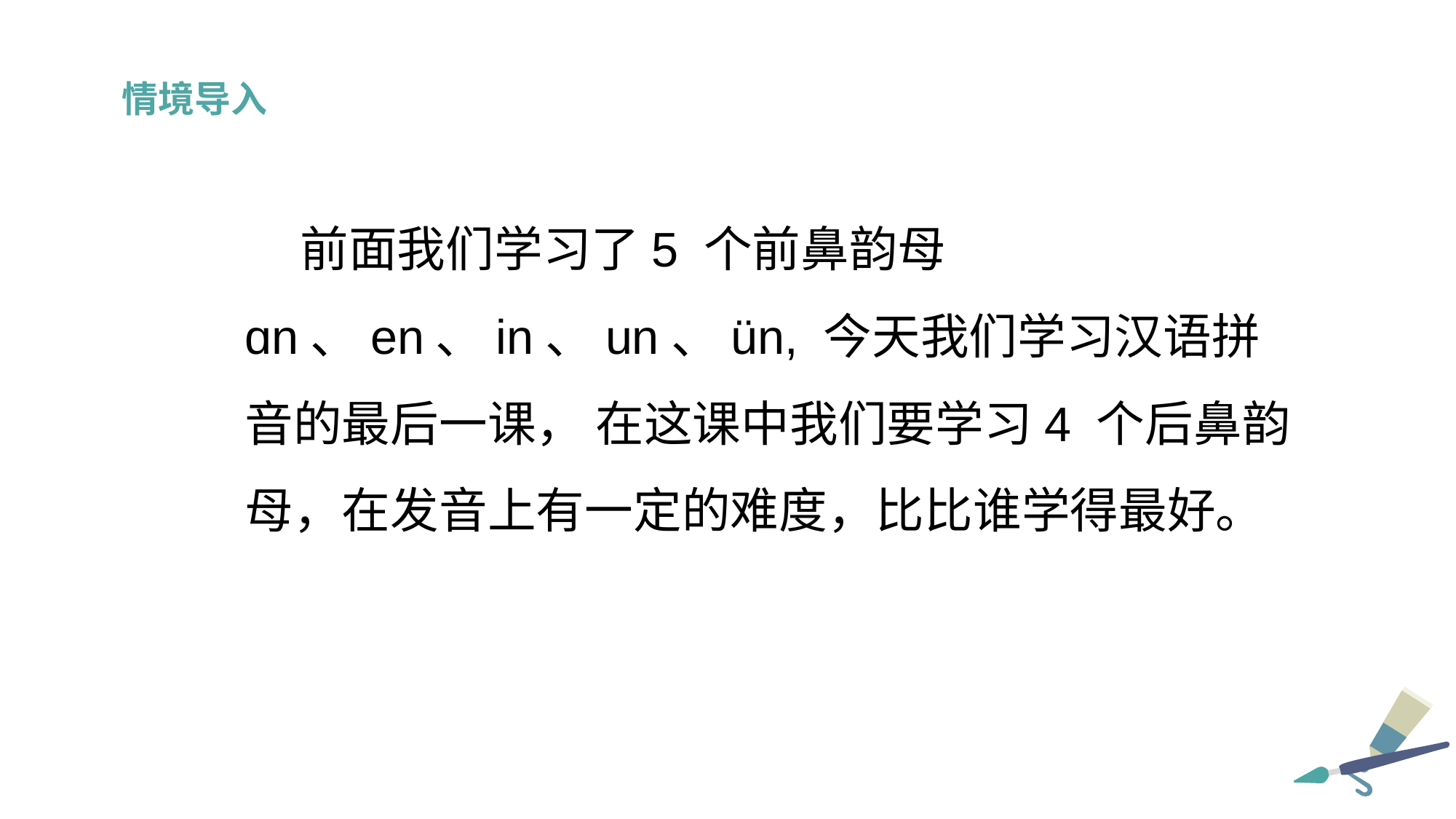

情境导入
    前面我们学习了5 个前鼻韵母ɑn、en、in、un、ün, 今天我们学习汉语拼音的最后一课， 在这课中我们要学习4 个后鼻韵母，在发音上有一定的难度，比比谁学得最好。